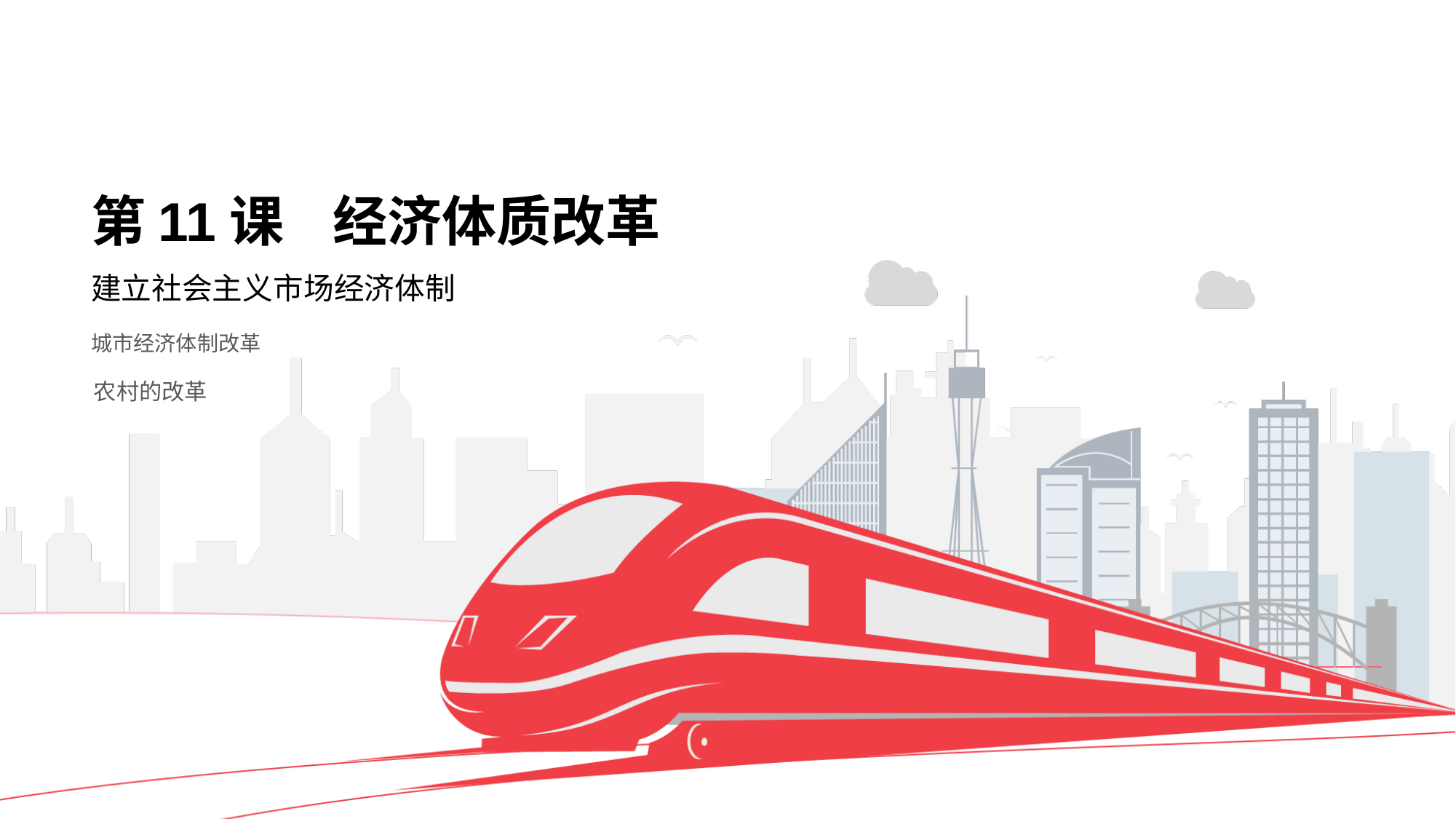

# 第11课    经济体质改革
建立社会主义市场经济体制
城市经济体制改革
农村的改革